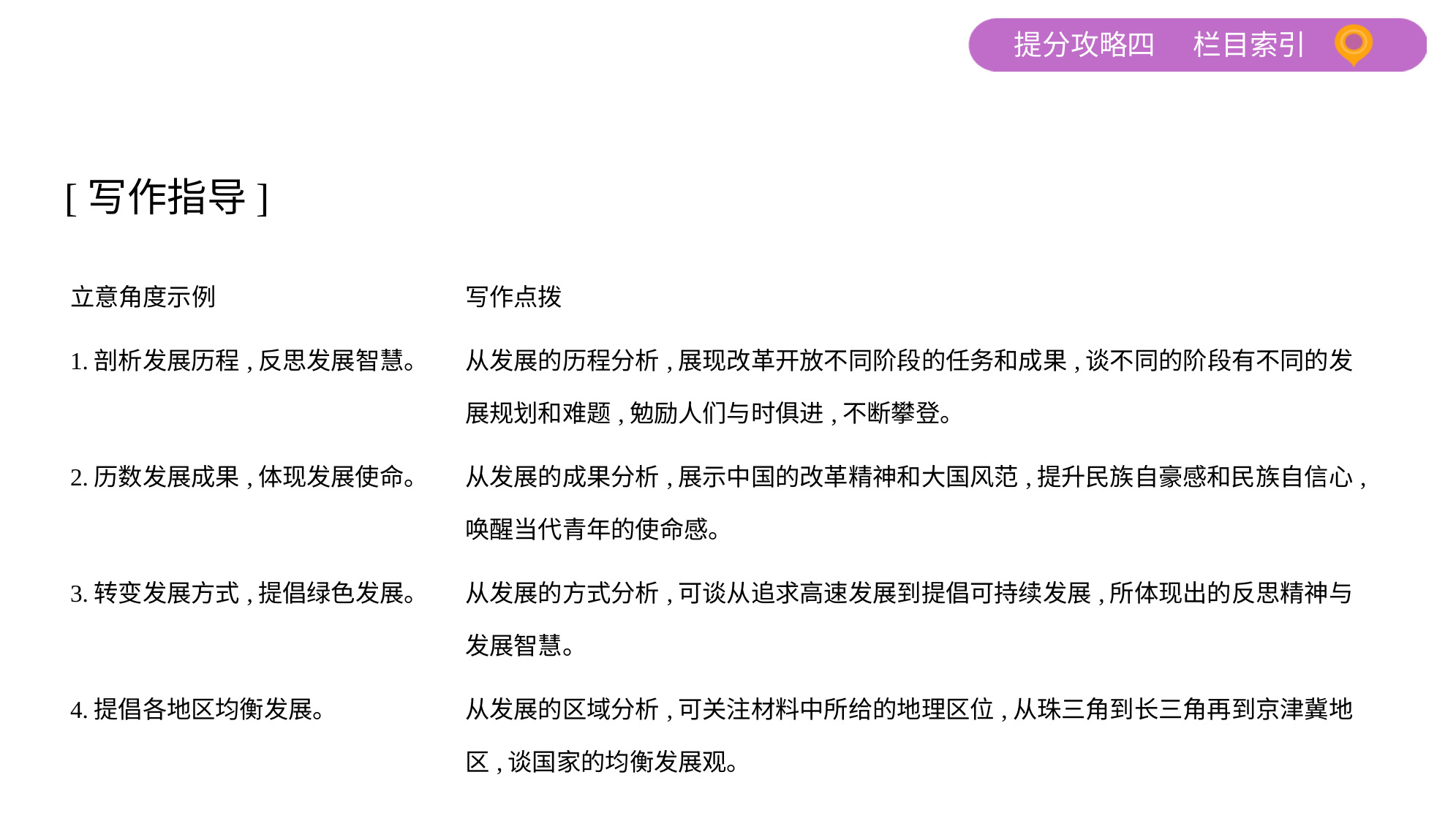

[写作指导]
| 立意角度示例 | 写作点拨 |
| --- | --- |
| 1.剖析发展历程,反思发展智慧。 | 从发展的历程分析,展现改革开放不同阶段的任务和成果,谈不同的阶段有不同的发展规划和难题,勉励人们与时俱进,不断攀登。 |
| 2.历数发展成果,体现发展使命。 | 从发展的成果分析,展示中国的改革精神和大国风范,提升民族自豪感和民族自信心,唤醒当代青年的使命感。 |
| 3.转变发展方式,提倡绿色发展。 | 从发展的方式分析,可谈从追求高速发展到提倡可持续发展,所体现出的反思精神与发展智慧。 |
| 4.提倡各地区均衡发展。 | 从发展的区域分析,可关注材料中所给的地理区位,从珠三角到长三角再到京津冀地区,谈国家的均衡发展观。 |